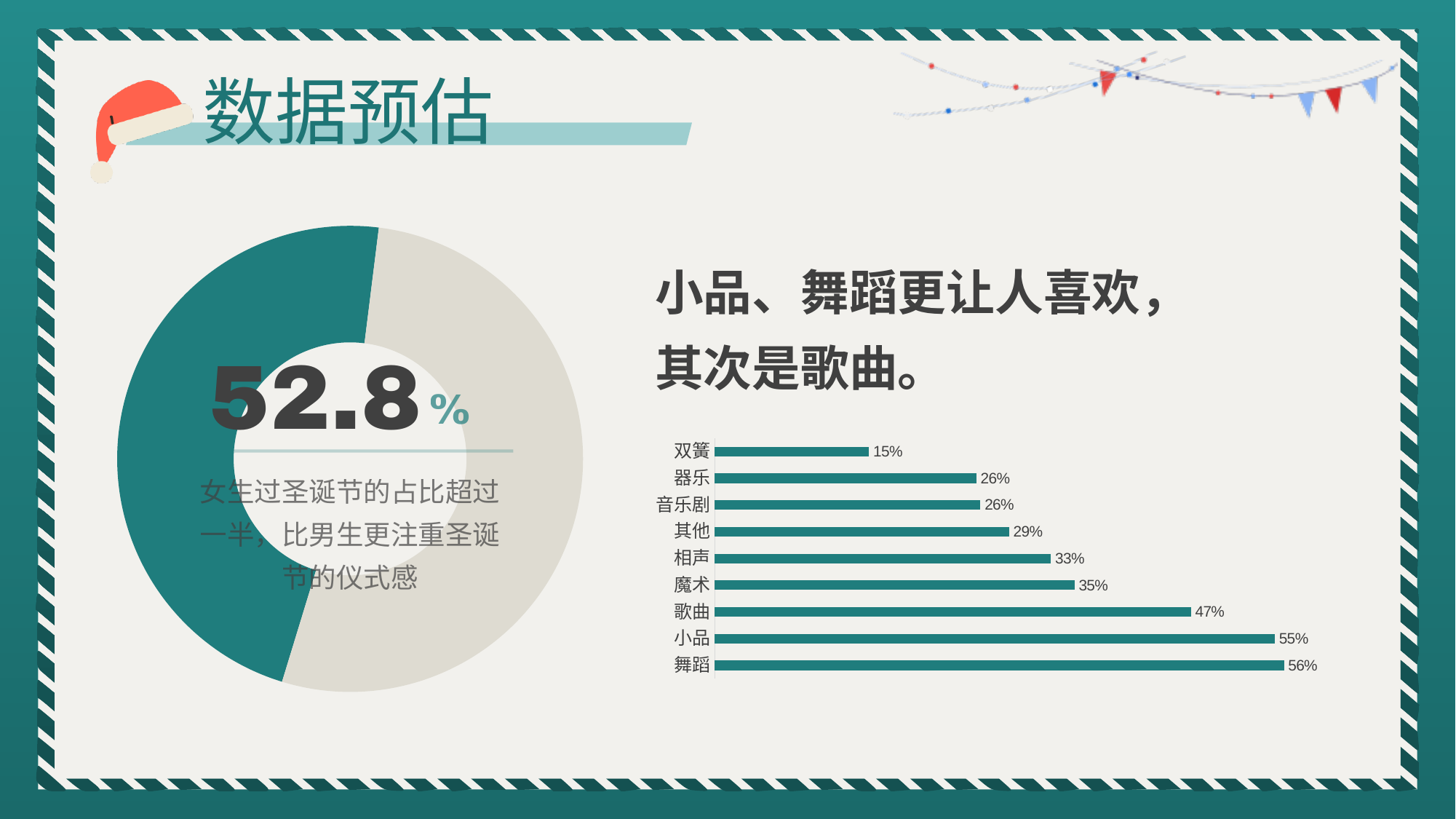

### Chart

| Category | 销售额 |
|---|---|
| 男生 | 103.0 |
| 女生 | 115.0 |
数据预估
小品、舞蹈更让人喜欢，
其次是歌曲。
52.8
%

### Chart

| Category | 系列 1 |
|---|---|
| 舞蹈 | 0.557 |
| 小品 | 0.548 |
| 歌曲 | 0.466 |
| 魔术 | 0.352 |
| 相声 | 0.329 |
| 其他 | 0.288 |
| 音乐剧 | 0.26 |
| 器乐 | 0.256 |
| 双簧 | 0.151 |
女生过圣诞节的占比超过一半，比男生更注重圣诞节的仪式感